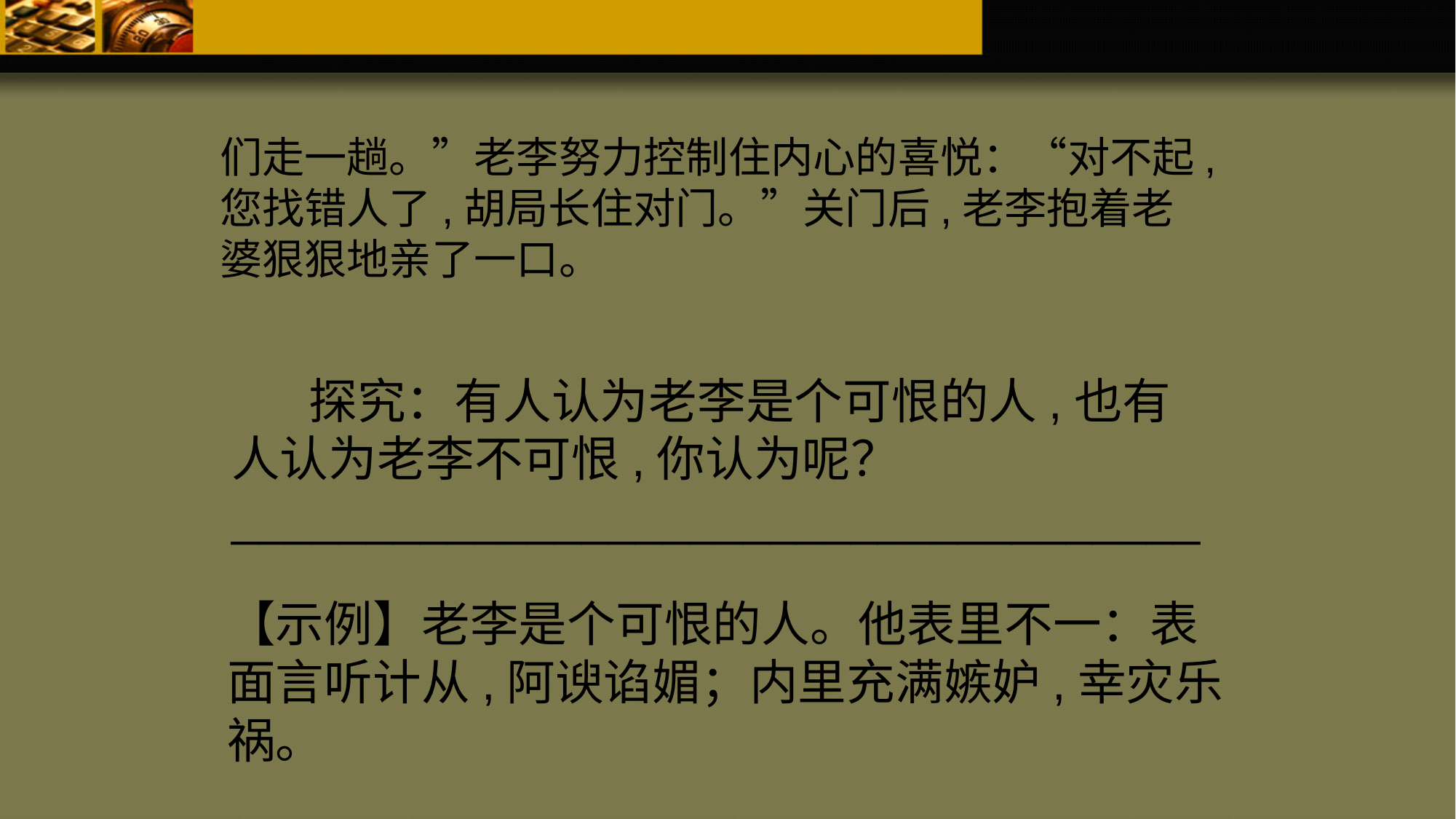

们走一趟。”老李努力控制住内心的喜悦：“对不起,您找错人了,胡局长住对门。”关门后,老李抱着老婆狠狠地亲了一口。
      探究：有人认为老李是个可恨的人,也有人认为老李不可恨,你认为呢？  ____________________________________
【示例】老李是个可恨的人。他表里不一：表面言听计从,阿谀谄媚；内里充满嫉妒,幸灾乐祸。